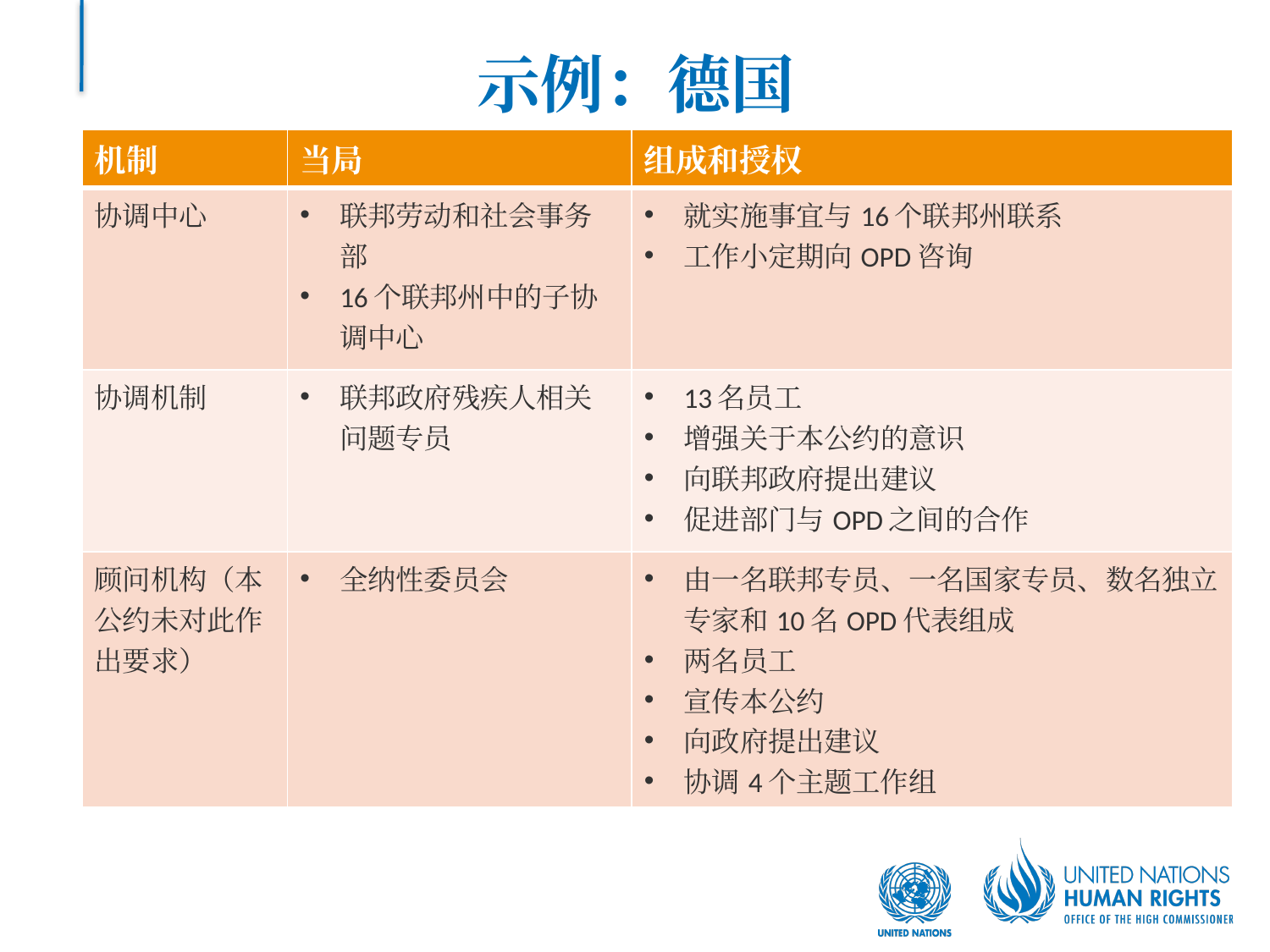

# 示例：德国
| 机制 | 当局 | 组成和授权 |
| --- | --- | --- |
| 协调中心 | 联邦劳动和社会事务部 16个联邦州中的子协调中心 | 就实施事宜与16个联邦州联系 工作小定期向OPD咨询 |
| 协调机制 | 联邦政府残疾人相关问题专员 | 13名员工 增强关于本公约的意识 向联邦政府提出建议 促进部门与OPD之间的合作 |
| 顾问机构（本公约未对此作出要求） | 全纳性委员会 | 由一名联邦专员、一名国家专员、数名独立专家和10名OPD代表组成 两名员工 宣传本公约 向政府提出建议 协调4个主题工作组 |